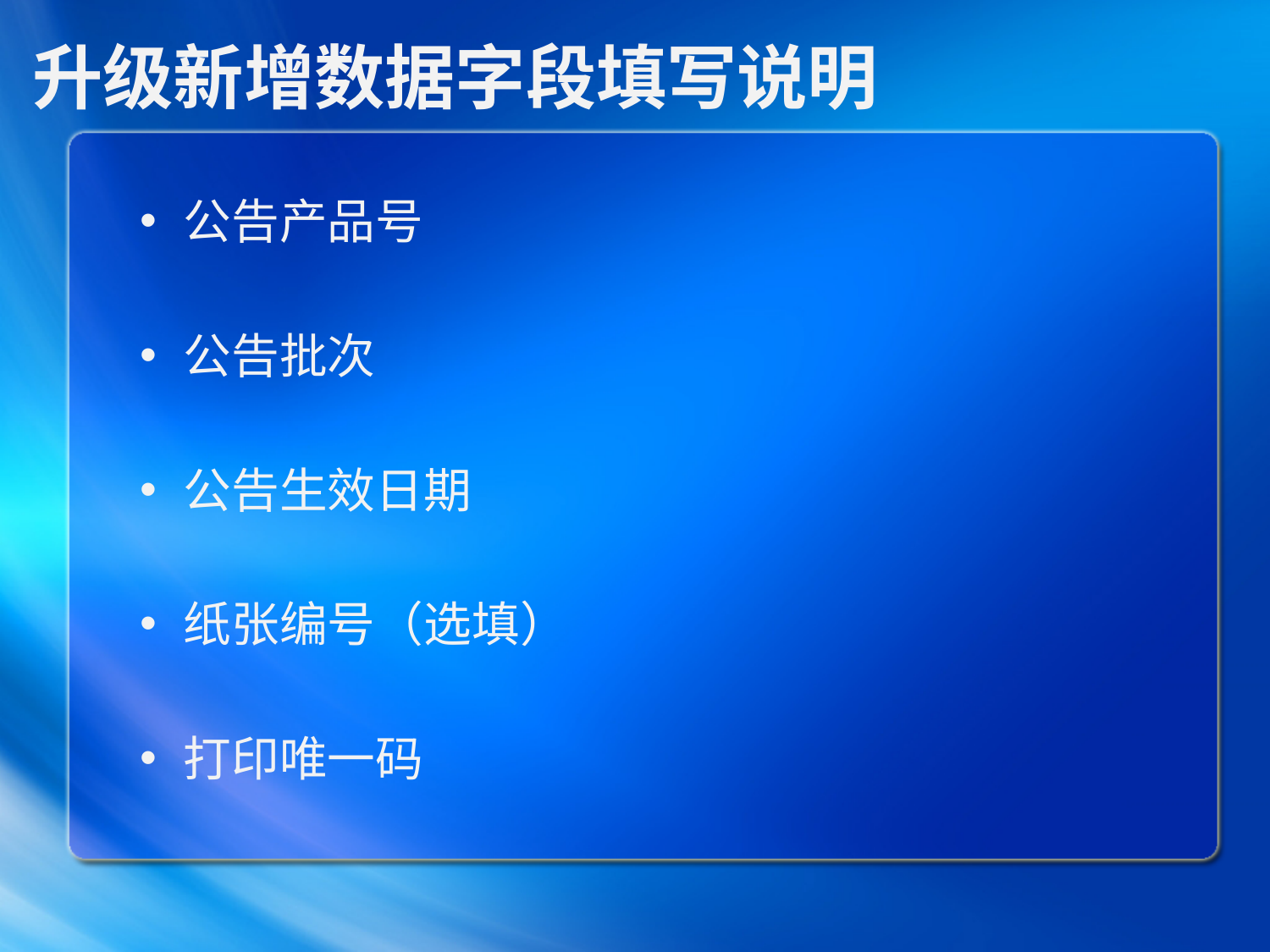

# 升级新增数据字段填写说明
公告产品号

公告批次

公告生效日期

纸张编号（选填）

打印唯一码